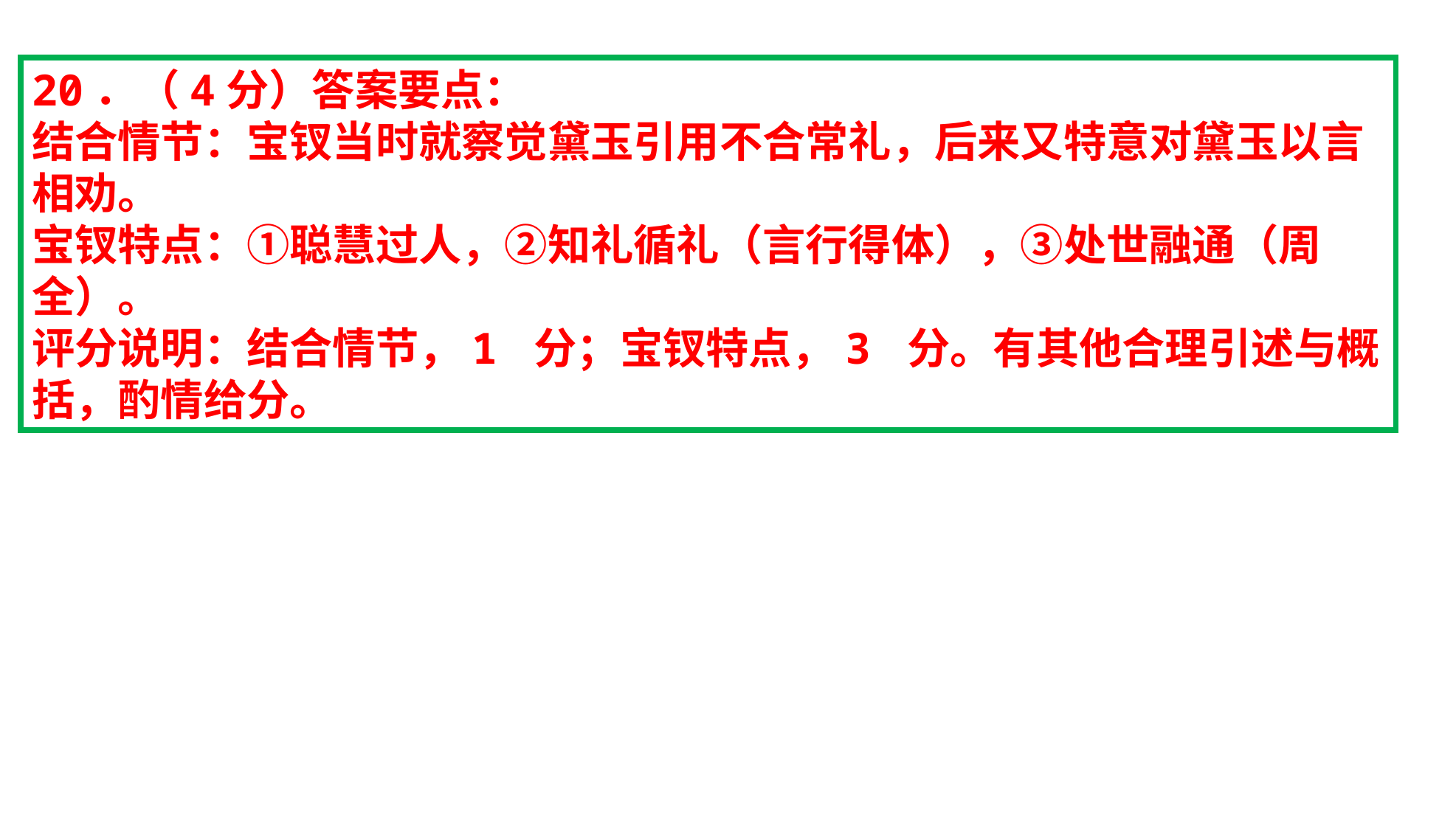

20．（4分）答案要点：
结合情节：宝钗当时就察觉黛玉引用不合常礼，后来又特意对黛玉以言相劝。
宝钗特点：①聪慧过人，②知礼循礼（言行得体），③处世融通（周全）。
评分说明：结合情节，1 分；宝钗特点，3 分。有其他合理引述与概括，酌情给分。